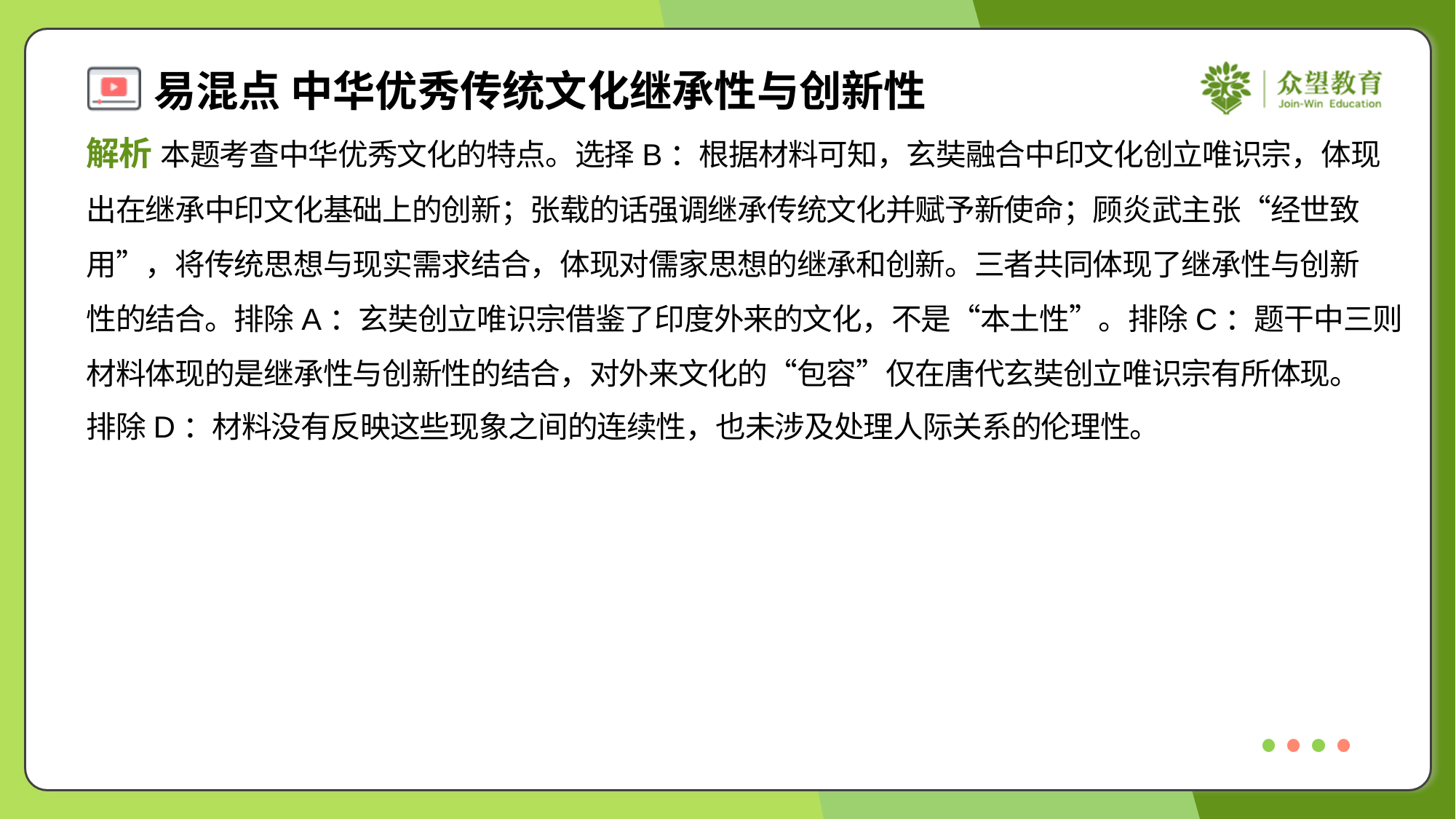

解析 本题考查中华优秀文化的特点。选择B：根据材料可知，玄奘融合中印文化创立唯识宗，体现
出在继承中印文化基础上的创新；张载的话强调继承传统文化并赋予新使命；顾炎武主张“经世致
用”，将传统思想与现实需求结合，体现对儒家思想的继承和创新。三者共同体现了继承性与创新
性的结合。排除A：玄奘创立唯识宗借鉴了印度外来的文化，不是“本土性”。排除C：题干中三则
材料体现的是继承性与创新性的结合，对外来文化的“包容”仅在唐代玄奘创立唯识宗有所体现。
排除D：材料没有反映这些现象之间的连续性，也未涉及处理人际关系的伦理性。